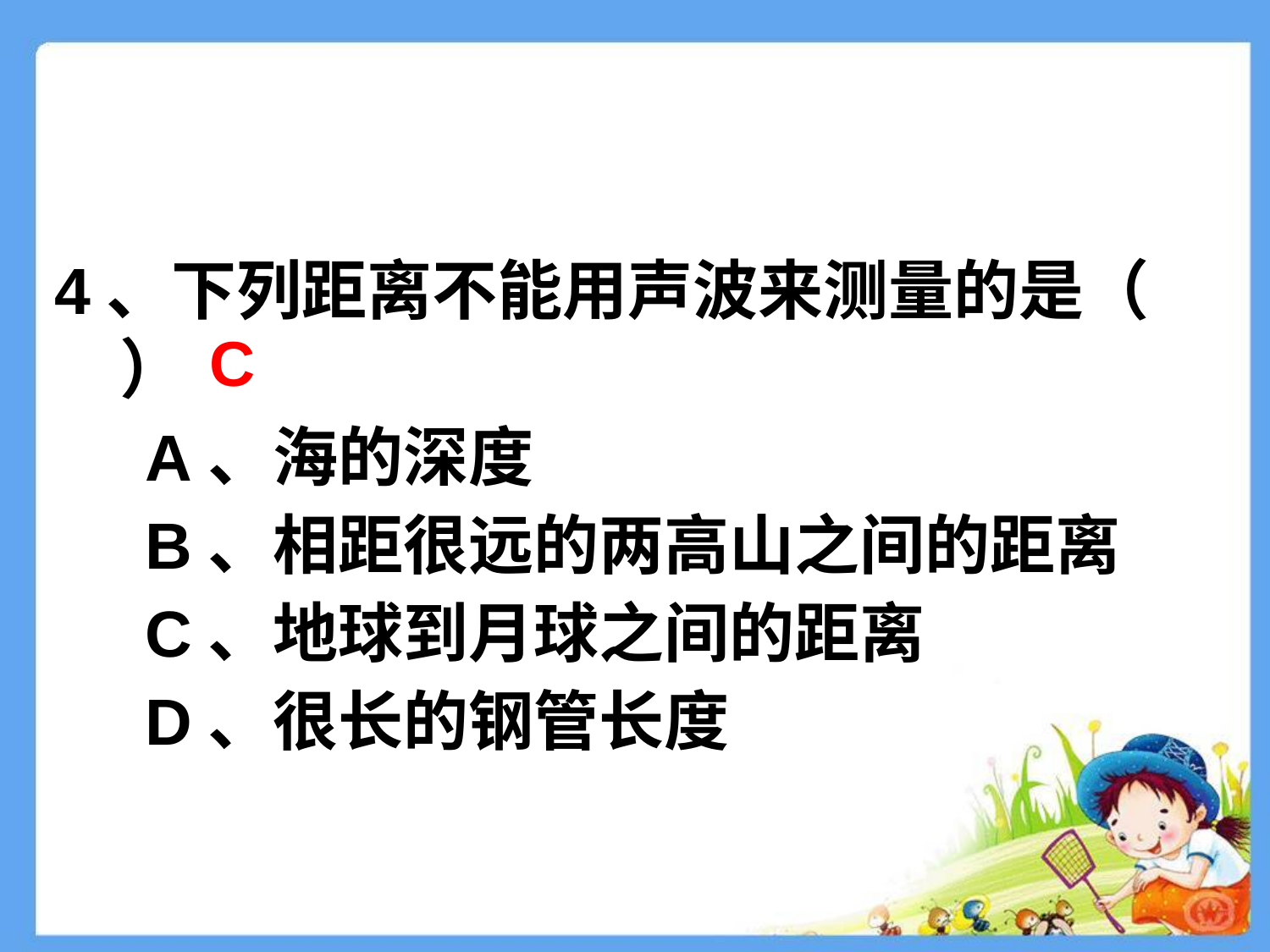

4、下列距离不能用声波来测量的是（       ）
     A、海的深度
     B、相距很远的两高山之间的距离
     C、地球到月球之间的距离
     D、很长的钢管长度
C